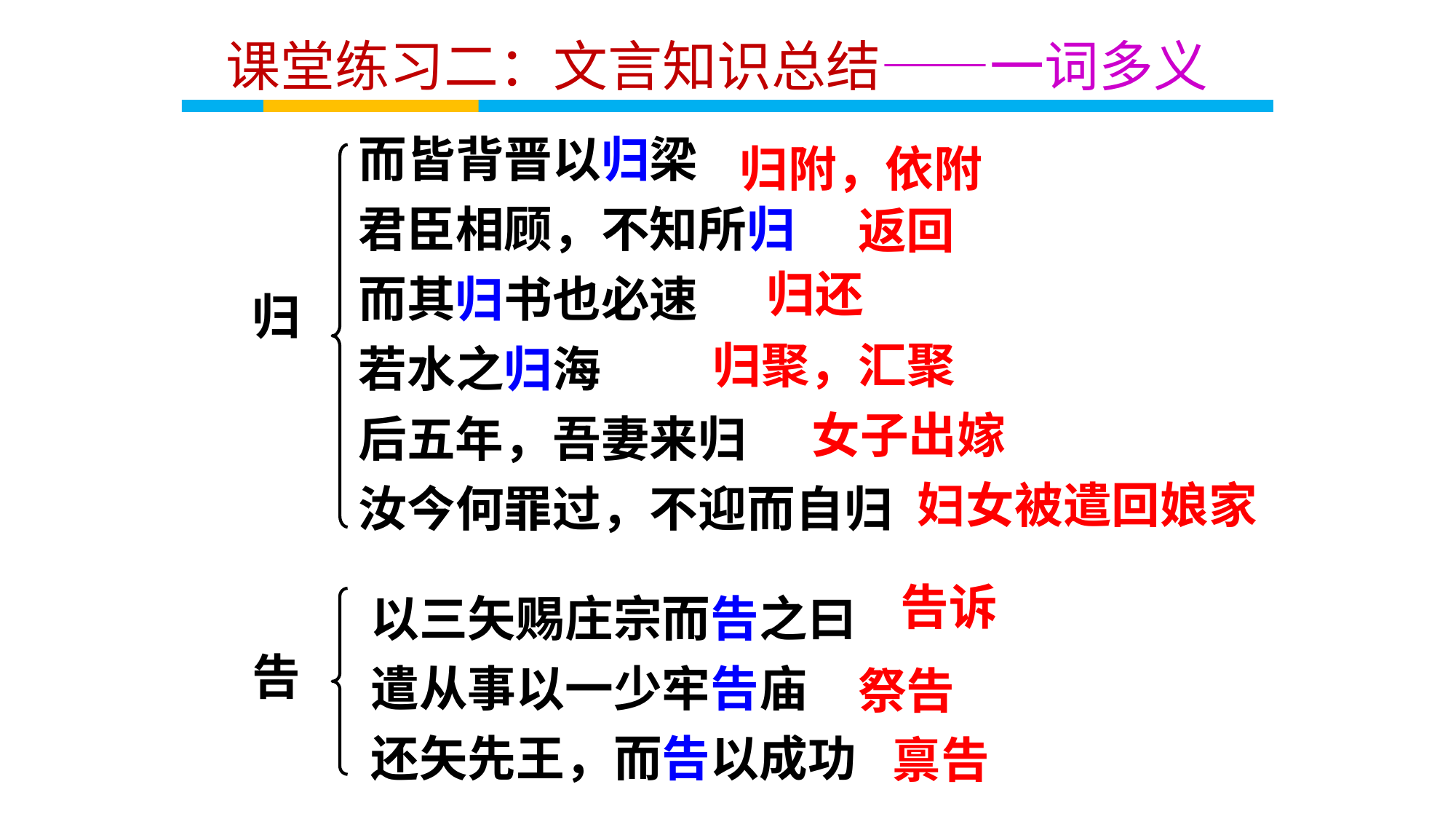

课堂练习二：文言知识总结——一词多义

而皆背晋以归梁
君臣相顾，不知所归
而其归书也必速
若水之归海
后五年，吾妻来归
汝今何罪过，不迎而自归
归附，依附

返回
归还
归
归聚，汇聚
女子出嫁
妇女被遣回娘家
以三矢赐庄宗而告之曰
遣从事以一少牢告庙
还矢先王，而告以成功
告诉

告
祭告
禀告